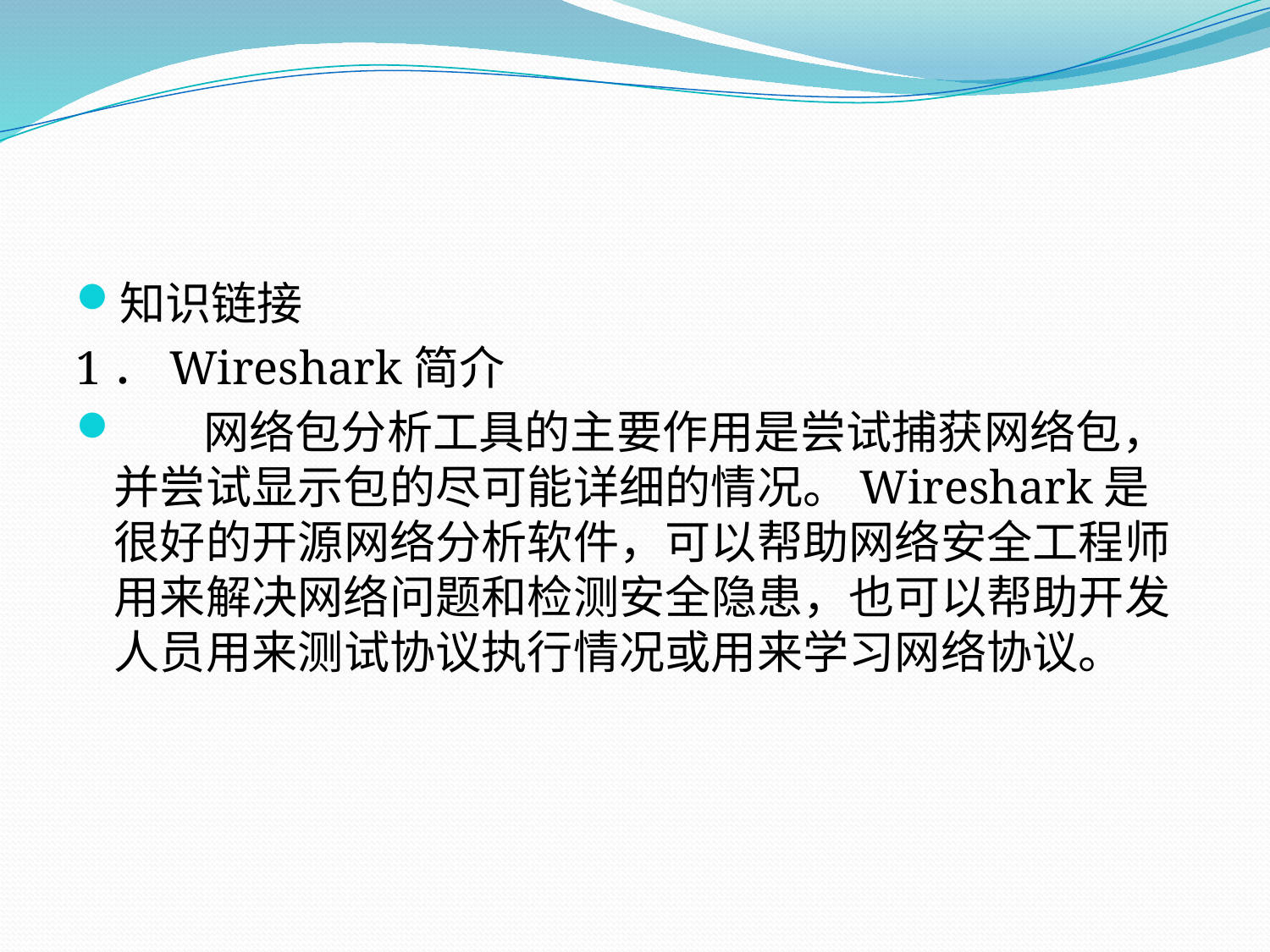

#
知识链接
1．Wireshark简介
       网络包分析工具的主要作用是尝试捕获网络包，并尝试显示包的尽可能详细的情况。Wireshark是很好的开源网络分析软件，可以帮助网络安全工程师用来解决网络问题和检测安全隐患，也可以帮助开发人员用来测试协议执行情况或用来学习网络协议。